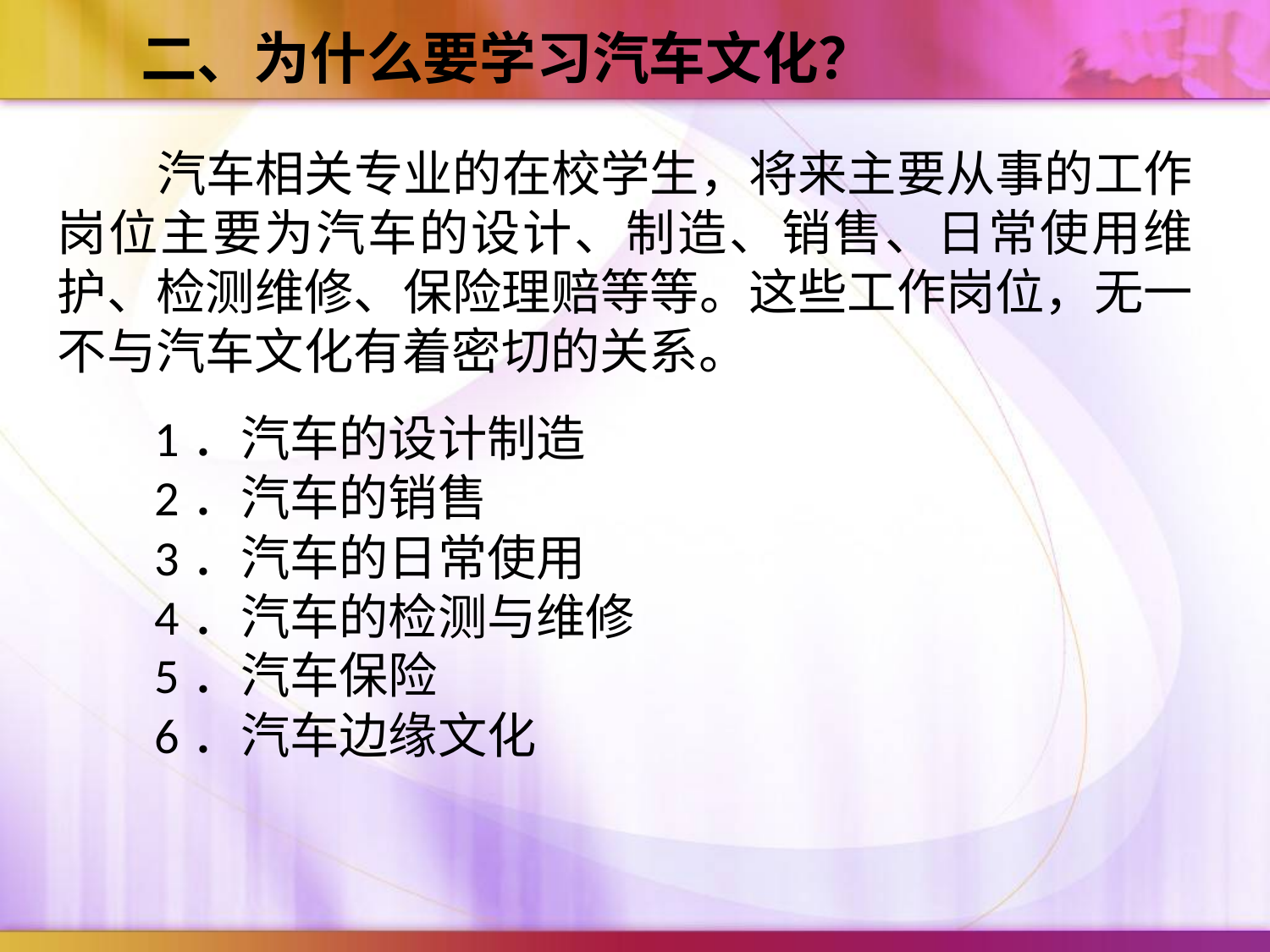

二、为什么要学习汽车文化？
汽车相关专业的在校学生，将来主要从事的工作岗位主要为汽车的设计、制造、销售、日常使用维护、检测维修、保险理赔等等。这些工作岗位，无一不与汽车文化有着密切的关系。
1．汽车的设计制造
2．汽车的销售
3．汽车的日常使用
4．汽车的检测与维修
5．汽车保险
6．汽车边缘文化